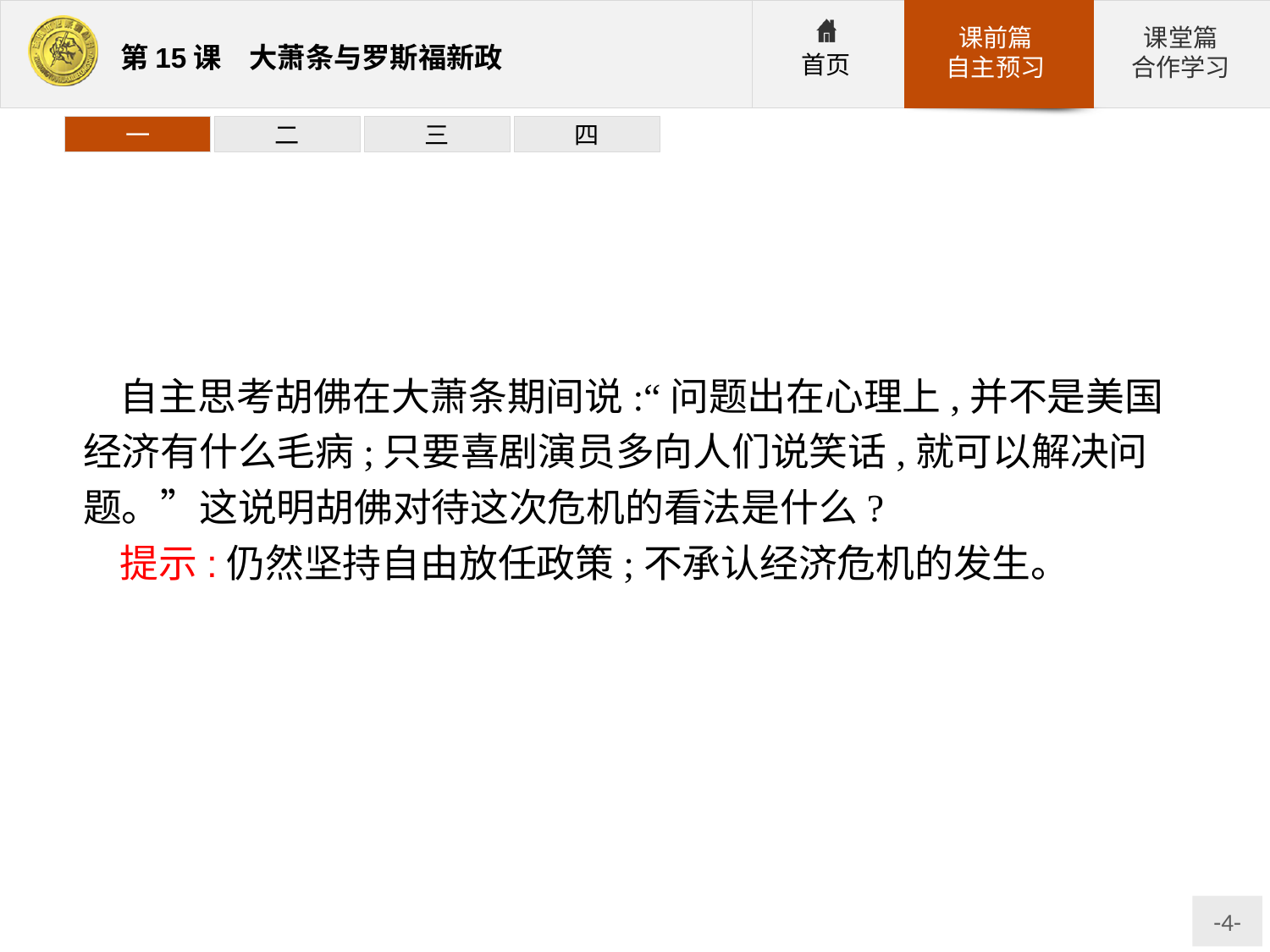

一
二
三
四
自主思考胡佛在大萧条期间说:“问题出在心理上,并不是美国经济有什么毛病;只要喜剧演员多向人们说笑话,就可以解决问题。”这说明胡佛对待这次危机的看法是什么?
提示:仍然坚持自由放任政策;不承认经济危机的发生。